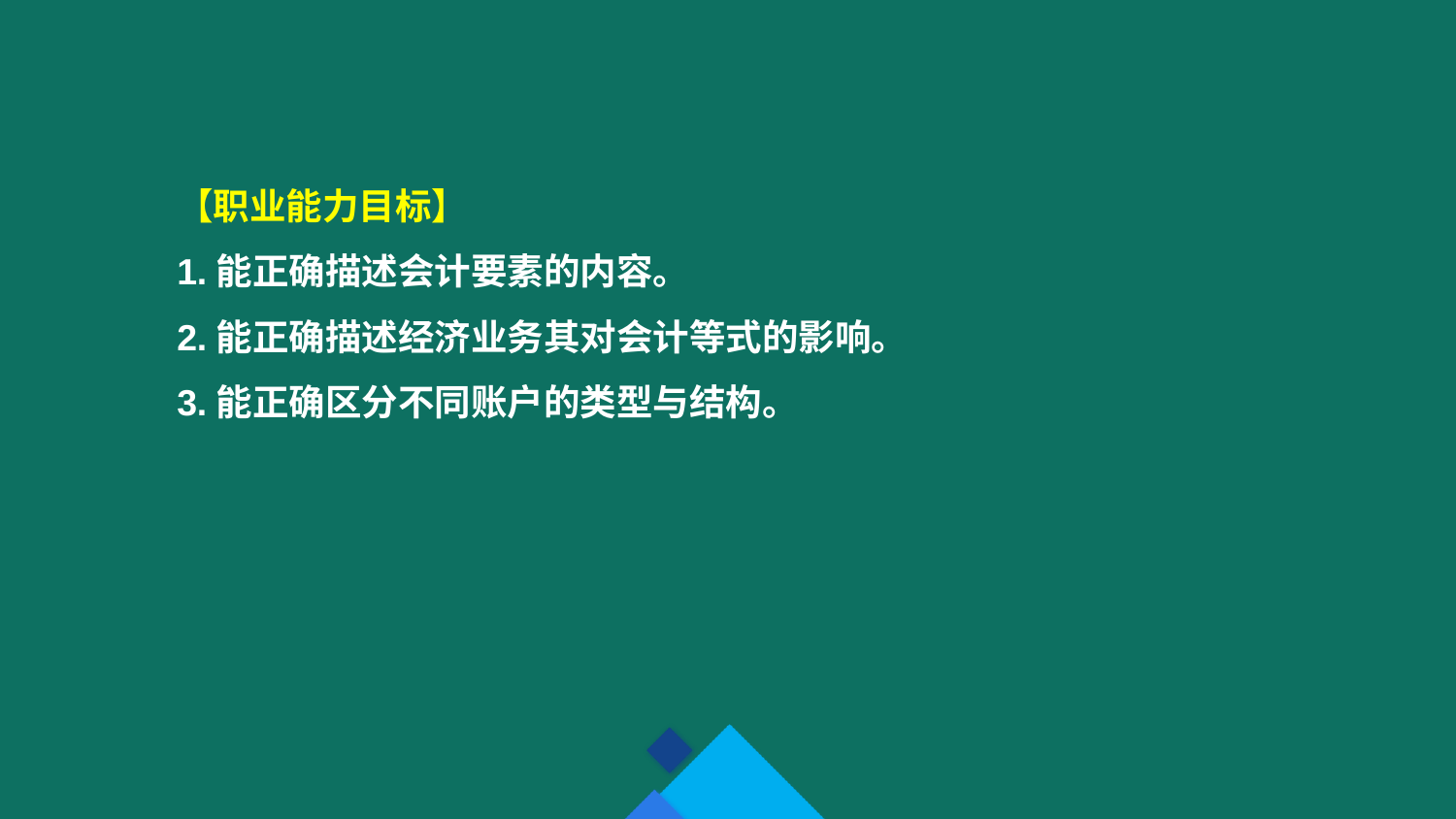

【职业能力目标】
1.能正确描述会计要素的内容。
2.能正确描述经济业务其对会计等式的影响。
3.能正确区分不同账户的类型与结构。